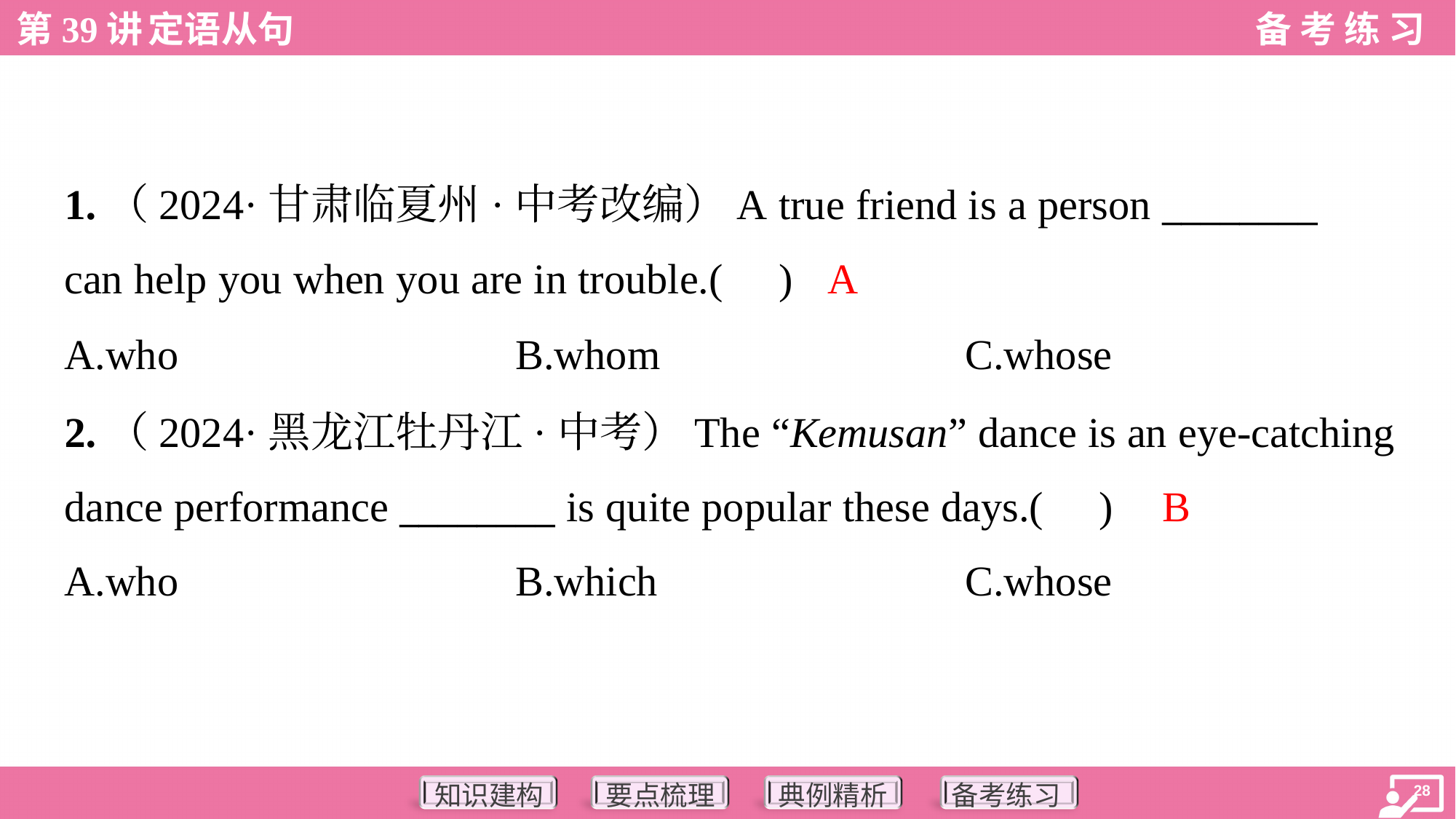

1.（2024·甘肃临夏州·中考改编）A true friend is a person ________
can help you when you are in trouble.(     )
A
A.who	B.whom	C.whose
2.（2024·黑龙江牡丹江·中考）The “Kemusan” dance is an eye-catching
dance performance ________ is quite popular these days.(     )
B
A.who	B.which	C.whose